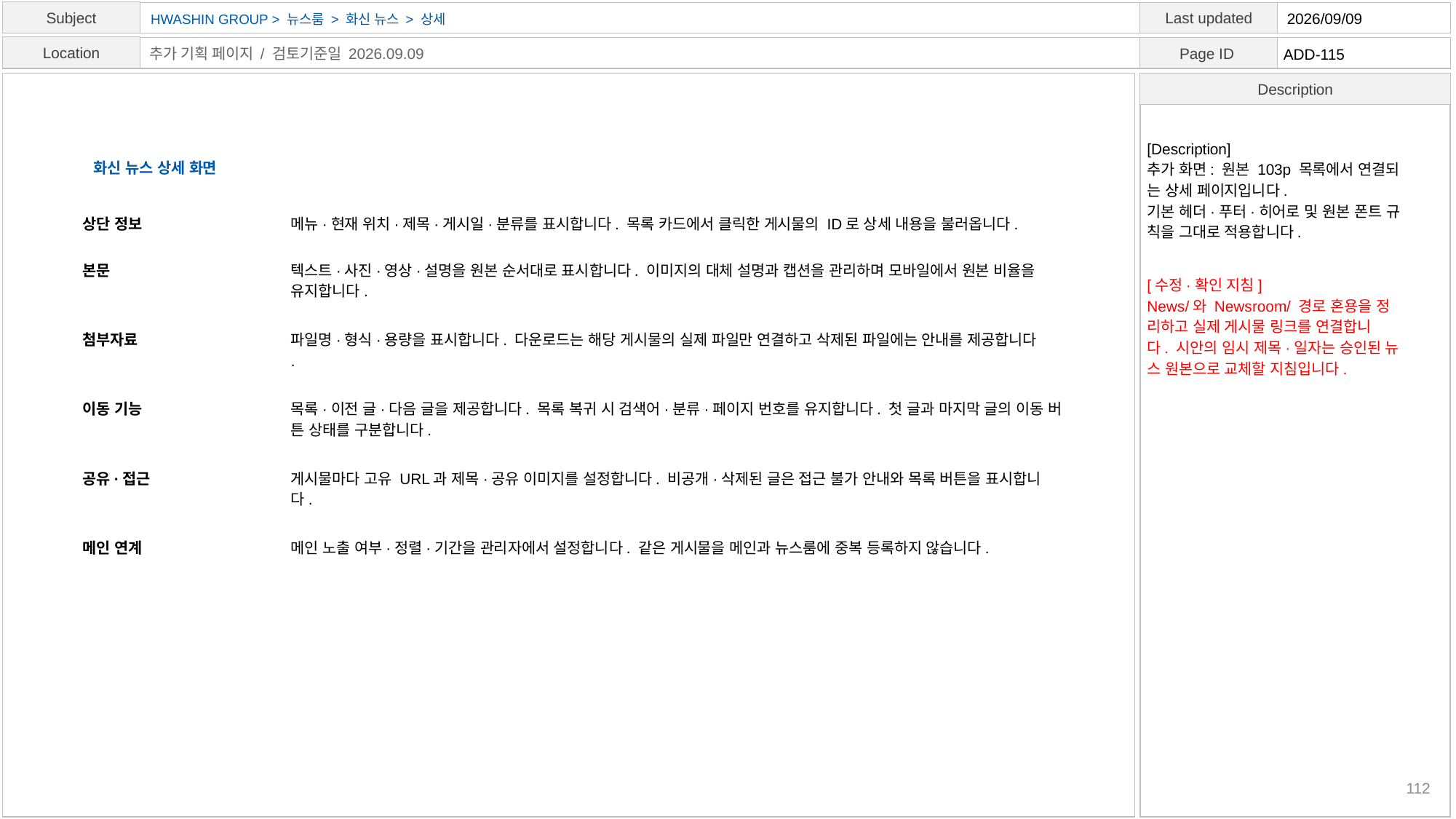

HWASHIN GROUP > 뉴스룸 > 화신 뉴스 > 상세
2026/09/09
ADD-115
추가 기획 페이지 / 검토기준일 2026.09.09
[Description]
추가 화면: 원본 103p 목록에서 연결되
는 상세 페이지입니다.
기본 헤더·푸터·히어로 및 원본 폰트 규
칙을 그대로 적용합니다.
화신 뉴스 상세 화면
상단 정보
메뉴·현재 위치·제목·게시일·분류를 표시합니다. 목록 카드에서 클릭한 게시물의 ID로 상세 내용을 불러옵니다.
본문
텍스트·사진·영상·설명을 원본 순서대로 표시합니다. 이미지의 대체 설명과 캡션을 관리하며 모바일에서 원본 비율을
유지합니다.
[수정·확인 지침]
News/와 Newsroom/ 경로 혼용을 정
리하고 실제 게시물 링크를 연결합니
다. 시안의 임시 제목·일자는 승인된 뉴
스 원본으로 교체할 지침입니다.
첨부자료
파일명·형식·용량을 표시합니다. 다운로드는 해당 게시물의 실제 파일만 연결하고 삭제된 파일에는 안내를 제공합니다
.
이동 기능
목록·이전 글·다음 글을 제공합니다. 목록 복귀 시 검색어·분류·페이지 번호를 유지합니다. 첫 글과 마지막 글의 이동 버
튼 상태를 구분합니다.
공유·접근
게시물마다 고유 URL과 제목·공유 이미지를 설정합니다. 비공개·삭제된 글은 접근 불가 안내와 목록 버튼을 표시합니
다.
메인 연계
메인 노출 여부·정렬·기간을 관리자에서 설정합니다. 같은 게시물을 메인과 뉴스룸에 중복 등록하지 않습니다.
112